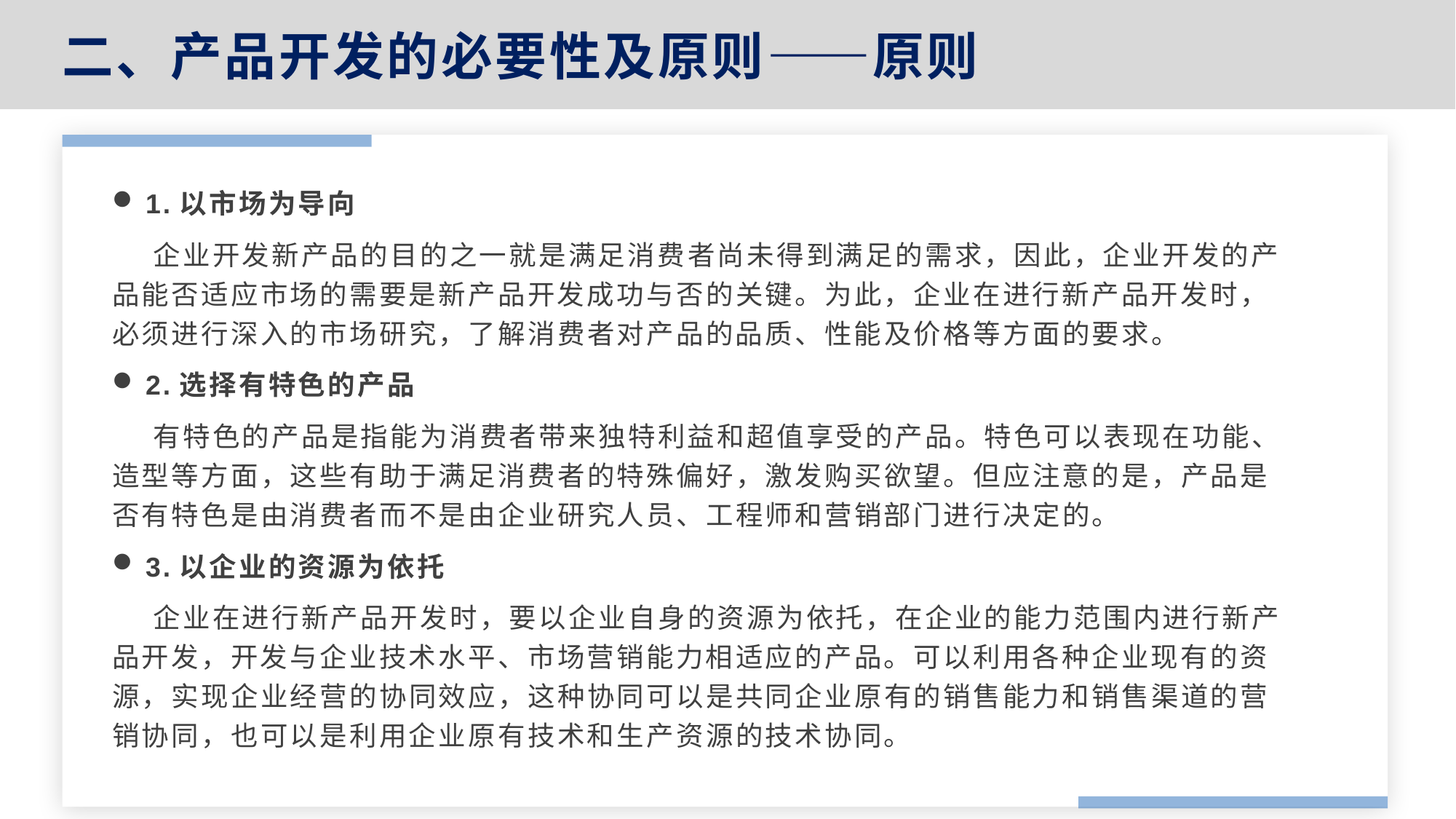

二、产品开发的必要性及原则——原则

1.以市场为导向
    企业开发新产品的目的之一就是满足消费者尚未得到满足的需求，因此，企业开发的产品能否适应市场的需要是新产品开发成功与否的关键。为此，企业在进行新产品开发时，必须进行深入的市场研究，了解消费者对产品的品质、性能及价格等方面的要求。
2.选择有特色的产品
    有特色的产品是指能为消费者带来独特利益和超值享受的产品。特色可以表现在功能、造型等方面，这些有助于满足消费者的特殊偏好，激发购买欲望。但应注意的是，产品是否有特色是由消费者而不是由企业研究人员、工程师和营销部门进行决定的。
3.以企业的资源为依托
    企业在进行新产品开发时，要以企业自身的资源为依托，在企业的能力范围内进行新产品开发，开发与企业技术水平、市场营销能力相适应的产品。可以利用各种企业现有的资源，实现企业经营的协同效应，这种协同可以是共同企业原有的销售能力和销售渠道的营销协同，也可以是利用企业原有技术和生产资源的技术协同。